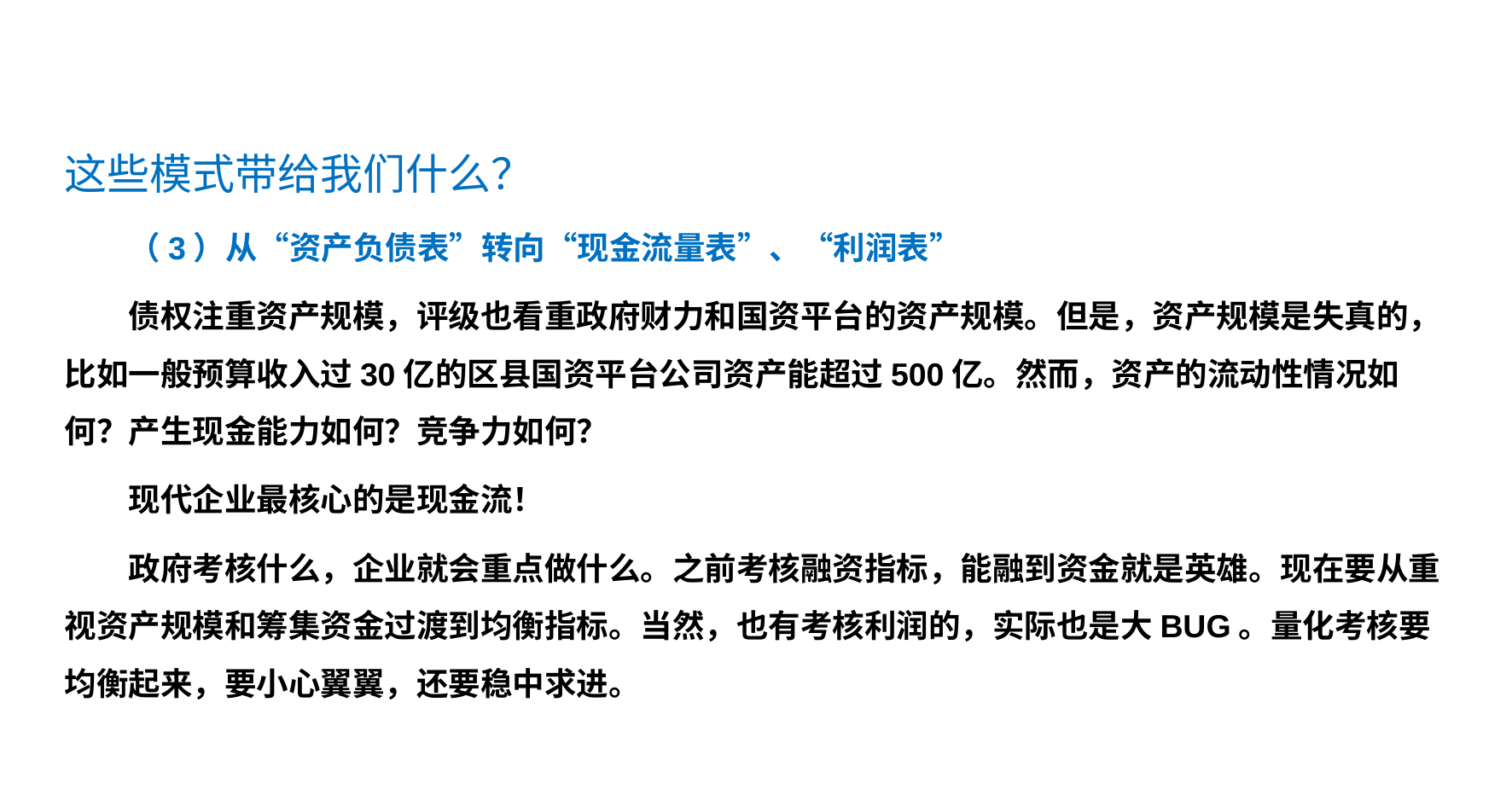

这些模式带给我们什么？
（3）从“资产负债表”转向“现金流量表”、“利润表”
债权注重资产规模，评级也看重政府财力和国资平台的资产规模。但是，资产规模是失真的，比如一般预算收入过30亿的区县国资平台公司资产能超过500亿。然而，资产的流动性情况如何？产生现金能力如何？竞争力如何？
现代企业最核心的是现金流！
政府考核什么，企业就会重点做什么。之前考核融资指标，能融到资金就是英雄。现在要从重视资产规模和筹集资金过渡到均衡指标。当然，也有考核利润的，实际也是大BUG。量化考核要均衡起来，要小心翼翼，还要稳中求进。